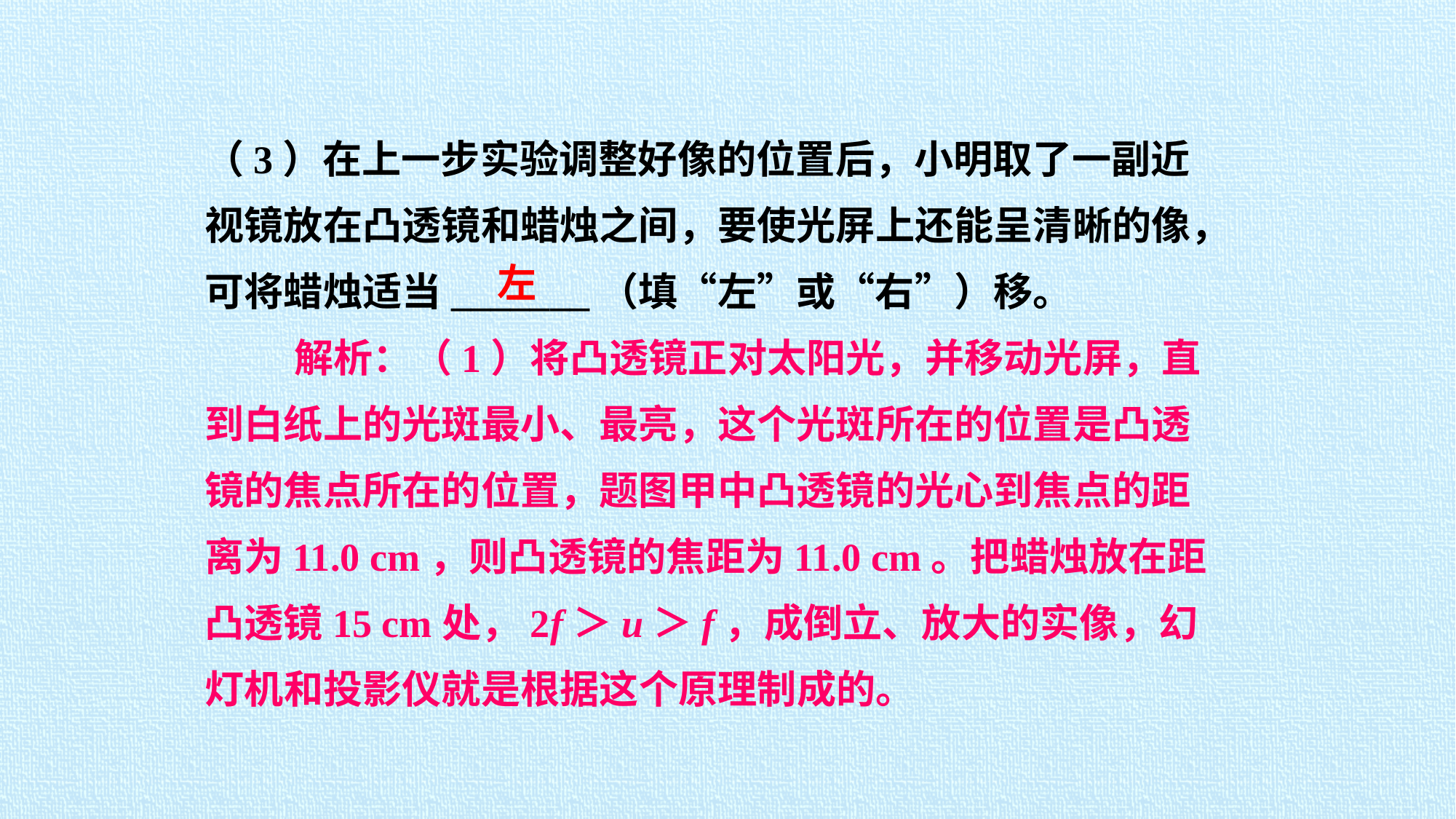

（3）在上一步实验调整好像的位置后，小明取了一副近视镜放在凸透镜和蜡烛之间，要使光屏上还能呈清晰的像，可将蜡烛适当_______（填“左”或“右”）移。
         解析：（1）将凸透镜正对太阳光，并移动光屏，直到白纸上的光斑最小、最亮，这个光斑所在的位置是凸透镜的焦点所在的位置，题图甲中凸透镜的光心到焦点的距离为11.0 cm，则凸透镜的焦距为11.0 cm。把蜡烛放在距凸透镜15 cm处，2f＞u＞f，成倒立、放大的实像，幻灯机和投影仪就是根据这个原理制成的。
左